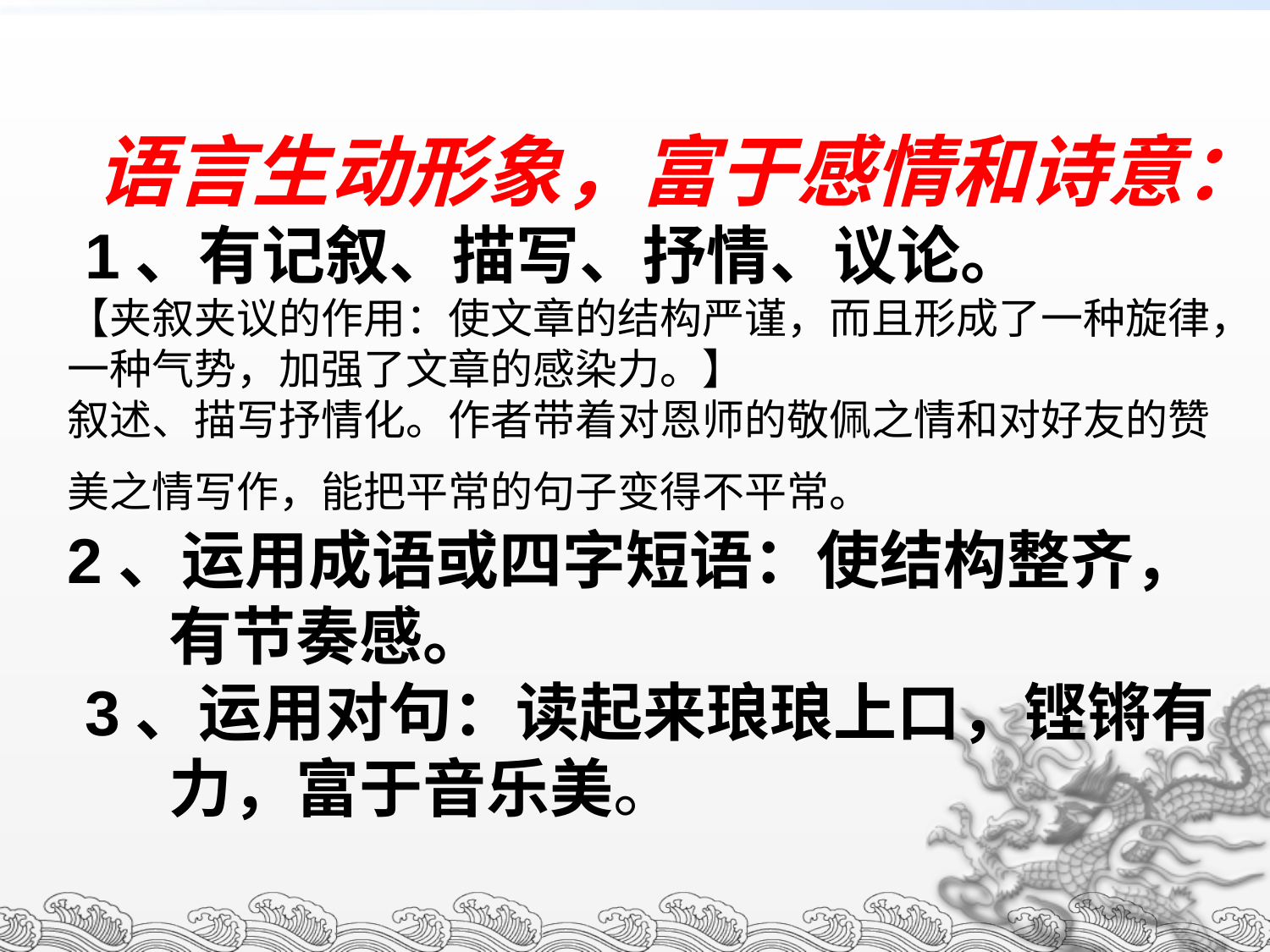

语言生动形象，富于感情和诗意：
 1、有记叙、描写、抒情、议论。
【夹叙夹议的作用：使文章的结构严谨，而且形成了一种旋律，一种气势，加强了文章的感染力。】
叙述、描写抒情化。作者带着对恩师的敬佩之情和对好友的赞美之情写作，能把平常的句子变得不平常。
2、运用成语或四字短语：使结构整齐，
      有节奏感。
 3、运用对句：读起来琅琅上口，铿锵有
      力，富于音乐美。